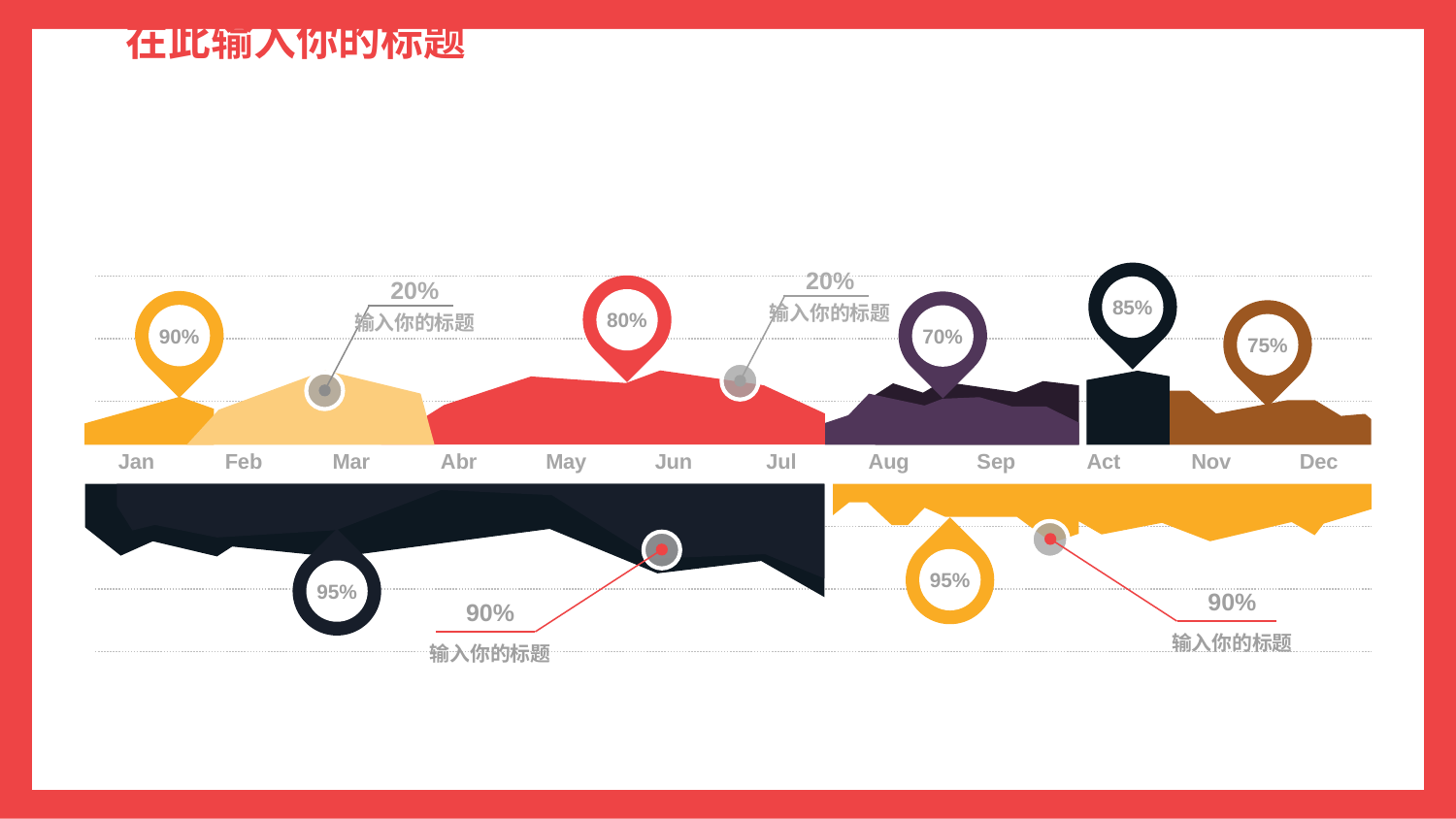

在此输入你的标题

85%
20%
输入你的标题

80%
20%
输入你的标题

90%

70%

75%

Jan
Feb
Mar
Abr
May
Jun
Jul
Aug
Sep
Act
Nov
Dec

95%
90%
输入你的标题

95%
90%
输入你的标题